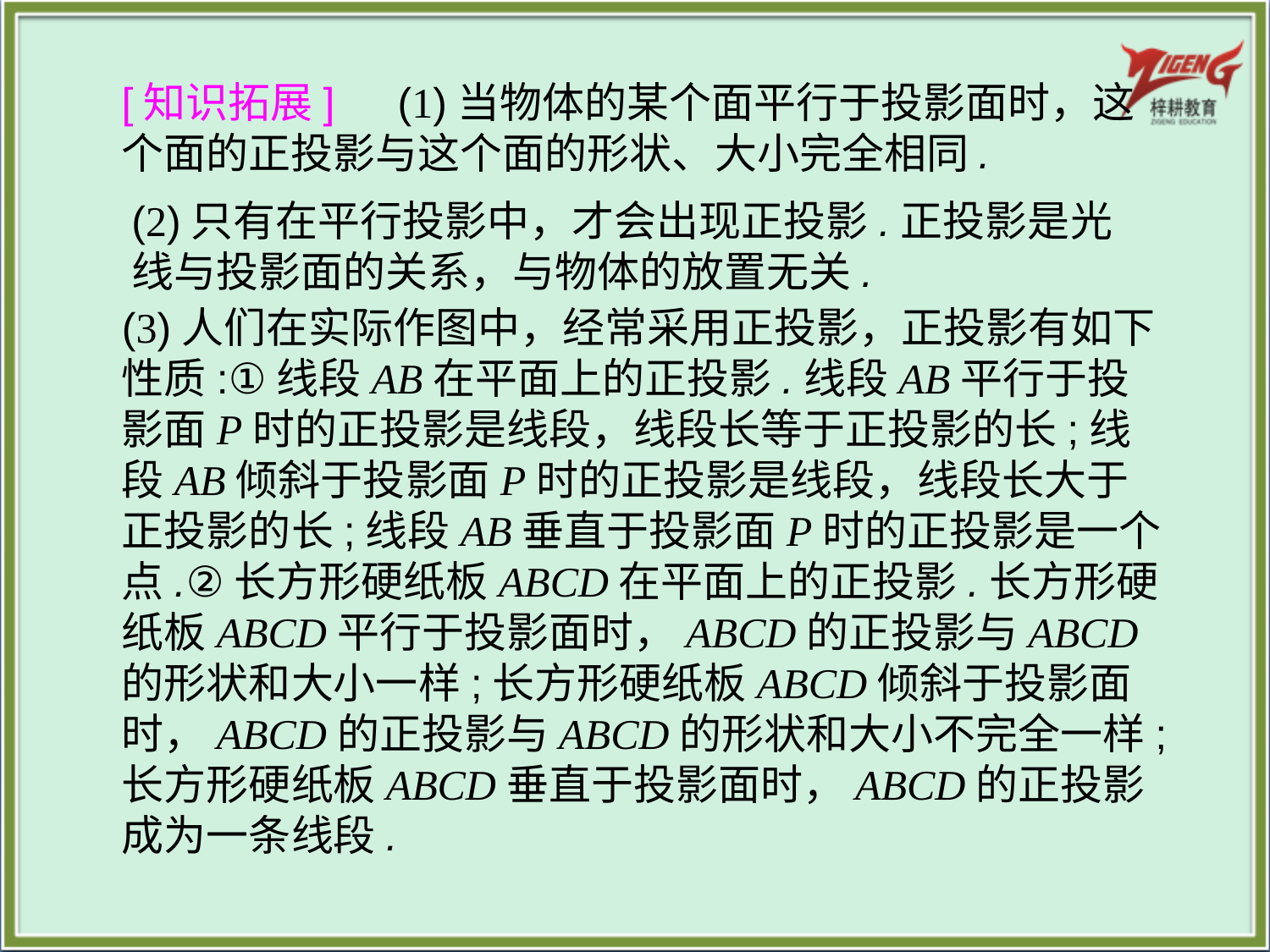

[知识拓展]　(1)当物体的某个面平行于投影面时，这个面的正投影与这个面的形状、大小完全相同.
(2)只有在平行投影中，才会出现正投影.正投影是光线与投影面的关系，与物体的放置无关.
(3)人们在实际作图中，经常采用正投影，正投影有如下性质:①线段AB在平面上的正投影.线段AB平行于投影面P时的正投影是线段，线段长等于正投影的长;线段AB倾斜于投影面P时的正投影是线段，线段长大于正投影的长;线段AB垂直于投影面P时的正投影是一个点.②长方形硬纸板ABCD在平面上的正投影.长方形硬纸板ABCD平行于投影面时，ABCD的正投影与ABCD的形状和大小一样;长方形硬纸板ABCD倾斜于投影面时，ABCD的正投影与ABCD的形状和大小不完全一样;长方形硬纸板ABCD垂直于投影面时，ABCD的正投影成为一条线段.